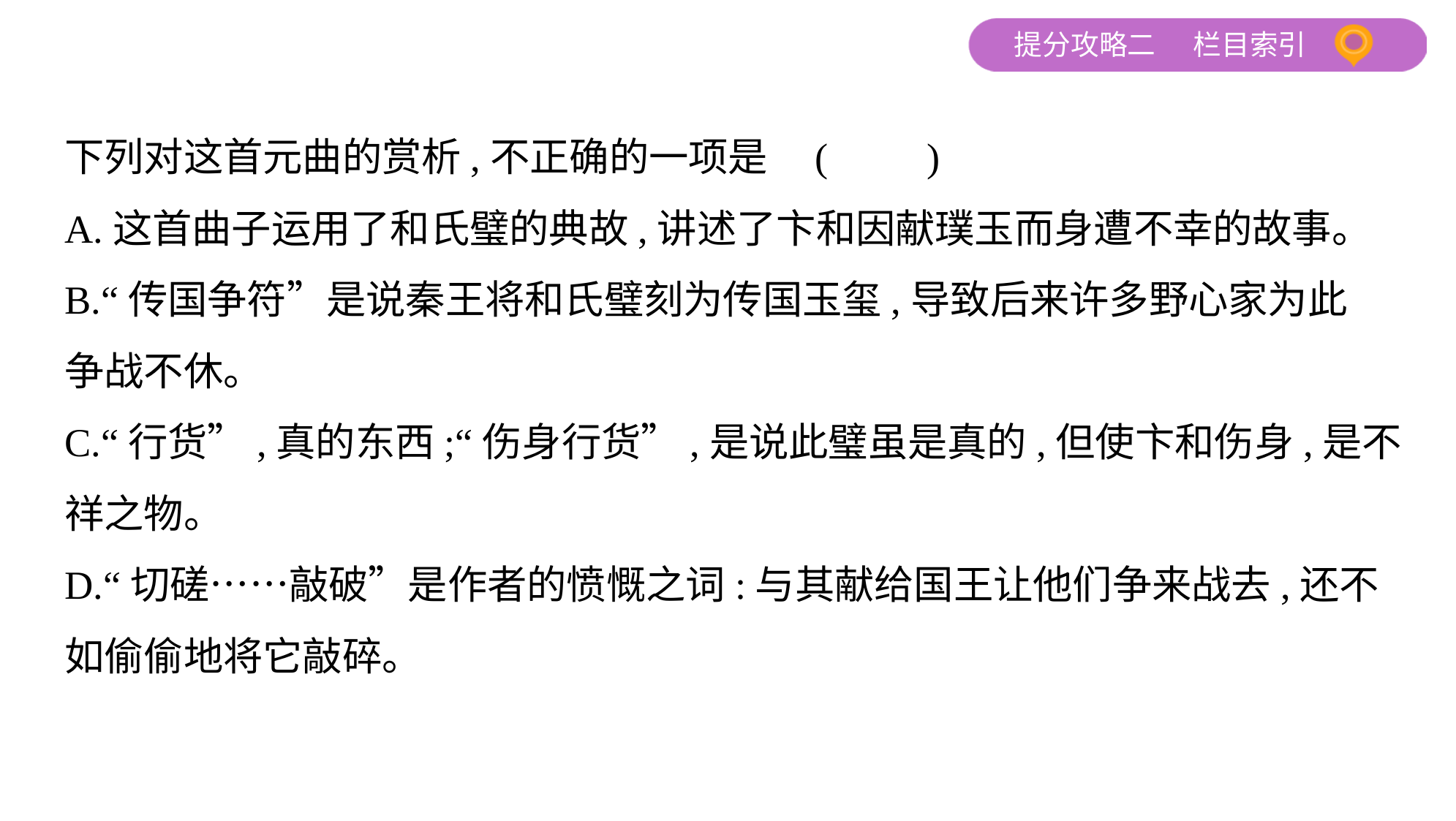

下列对这首元曲的赏析,不正确的一项是 (　　)
A.这首曲子运用了和氏璧的典故,讲述了卞和因献璞玉而身遭不幸的故事。
B.“传国争符”是说秦王将和氏璧刻为传国玉玺,导致后来许多野心家为此
争战不休。
C.“行货”,真的东西;“伤身行货”,是说此璧虽是真的,但使卞和伤身,是不
祥之物。
D.“切磋……敲破”是作者的愤慨之词:与其献给国王让他们争来战去,还不
如偷偷地将它敲碎。